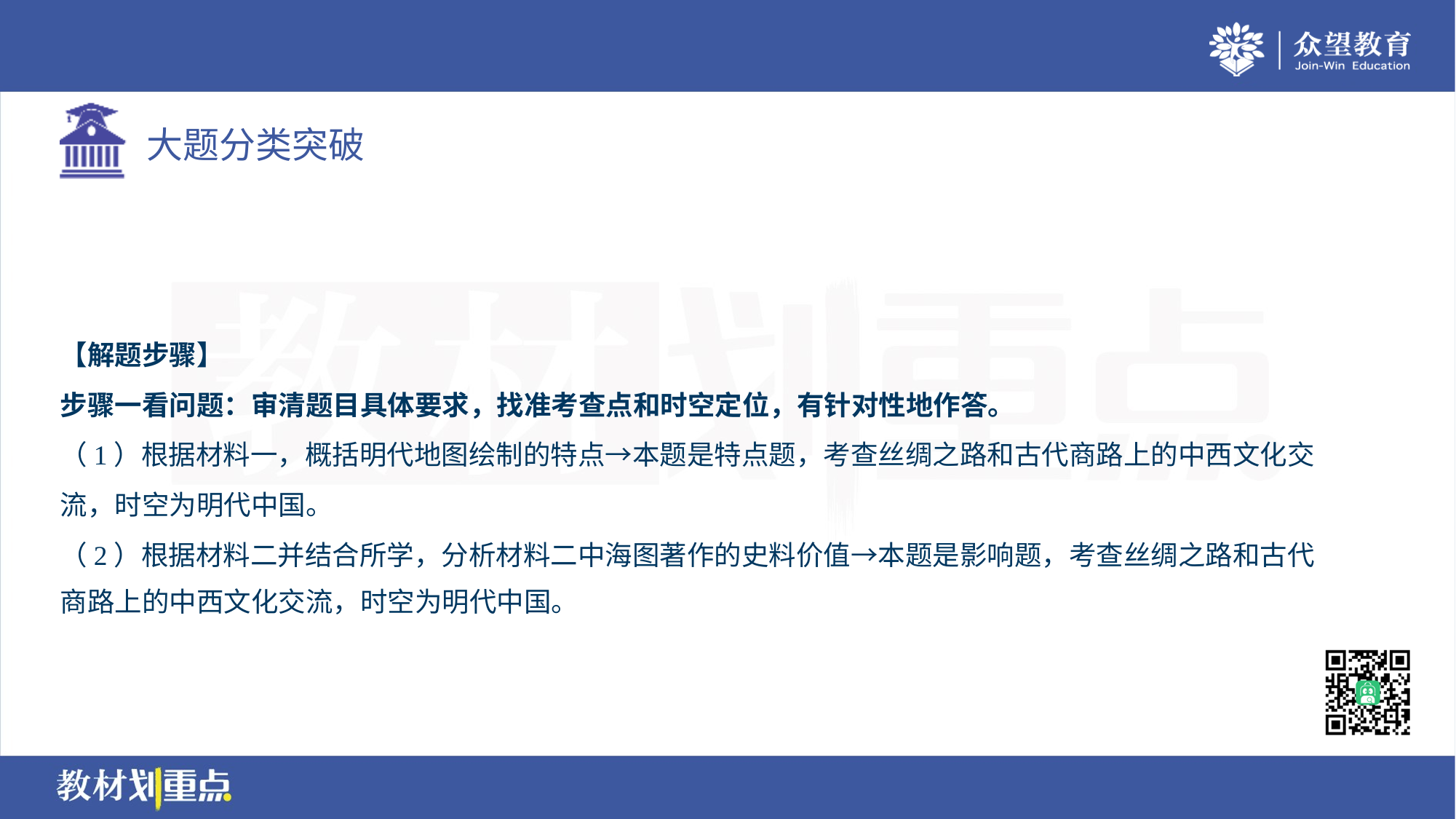

【解题步骤】
步骤一看问题：审清题目具体要求，找准考查点和时空定位，有针对性地作答。
（1）根据材料一，概括明代地图绘制的特点→本题是特点题，考查丝绸之路和古代商路上的中西文化交
流，时空为明代中国。
（2）根据材料二并结合所学，分析材料二中海图著作的史料价值→本题是影响题，考查丝绸之路和古代
商路上的中西文化交流，时空为明代中国。